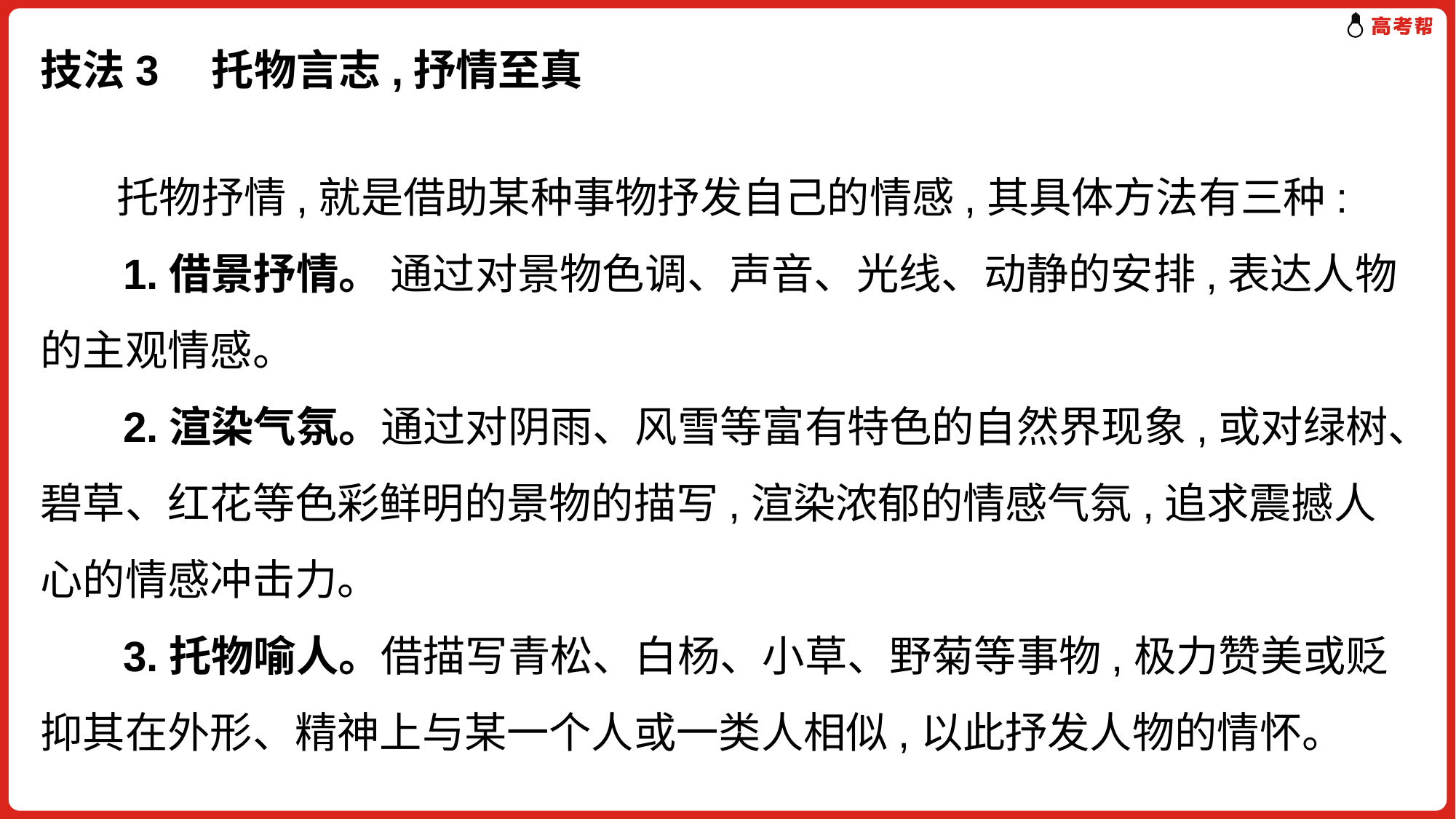

技法3　托物言志,抒情至真
       托物抒情,就是借助某种事物抒发自己的情感,其具体方法有三种:
       1.借景抒情。 通过对景物色调、声音、光线、动静的安排,表达人物的主观情感。
       2.渲染气氛。通过对阴雨、风雪等富有特色的自然界现象,或对绿树、碧草、红花等色彩鲜明的景物的描写,渲染浓郁的情感气氛,追求震撼人心的情感冲击力。
       3.托物喻人。借描写青松、白杨、小草、野菊等事物,极力赞美或贬抑其在外形、精神上与某一个人或一类人相似,以此抒发人物的情怀。